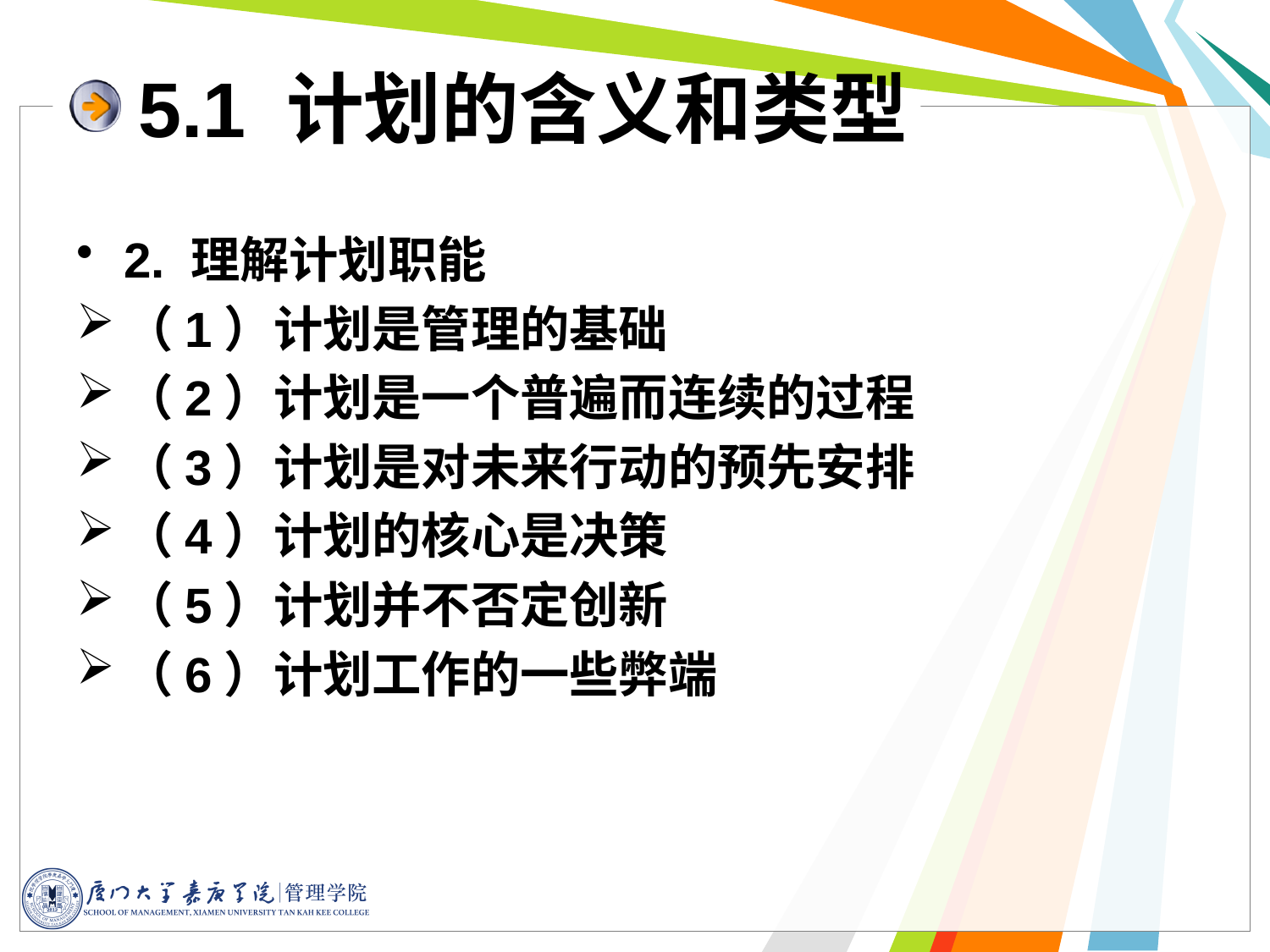

# 5.1 计划的含义和类型
2. 理解计划职能
（1）计划是管理的基础
（2）计划是一个普遍而连续的过程
（3）计划是对未来行动的预先安排
（4）计划的核心是决策
（5）计划并不否定创新
（6）计划工作的一些弊端